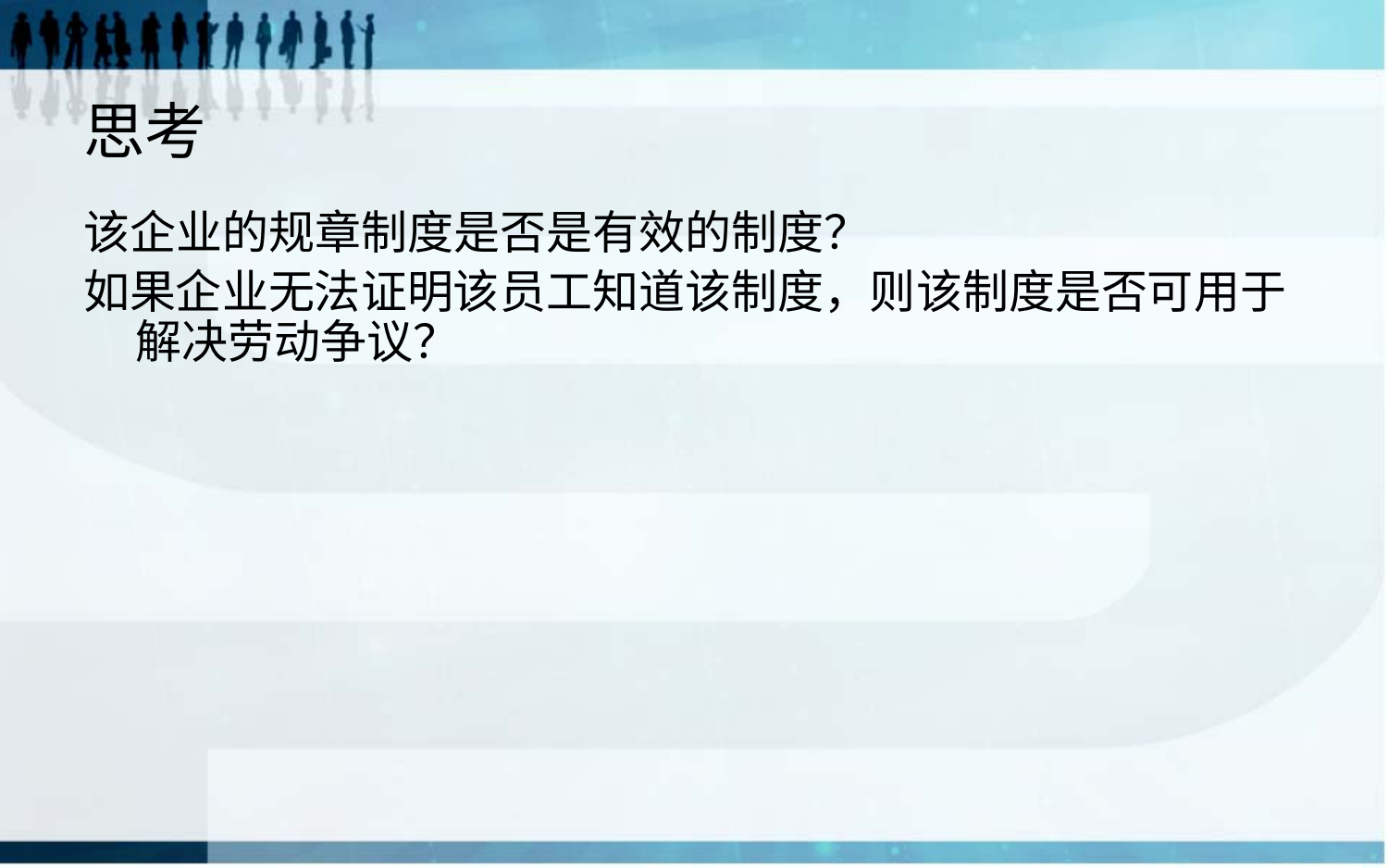

# 思考
该企业的规章制度是否是有效的制度？
如果企业无法证明该员工知道该制度，则该制度是否可用于解决劳动争议？